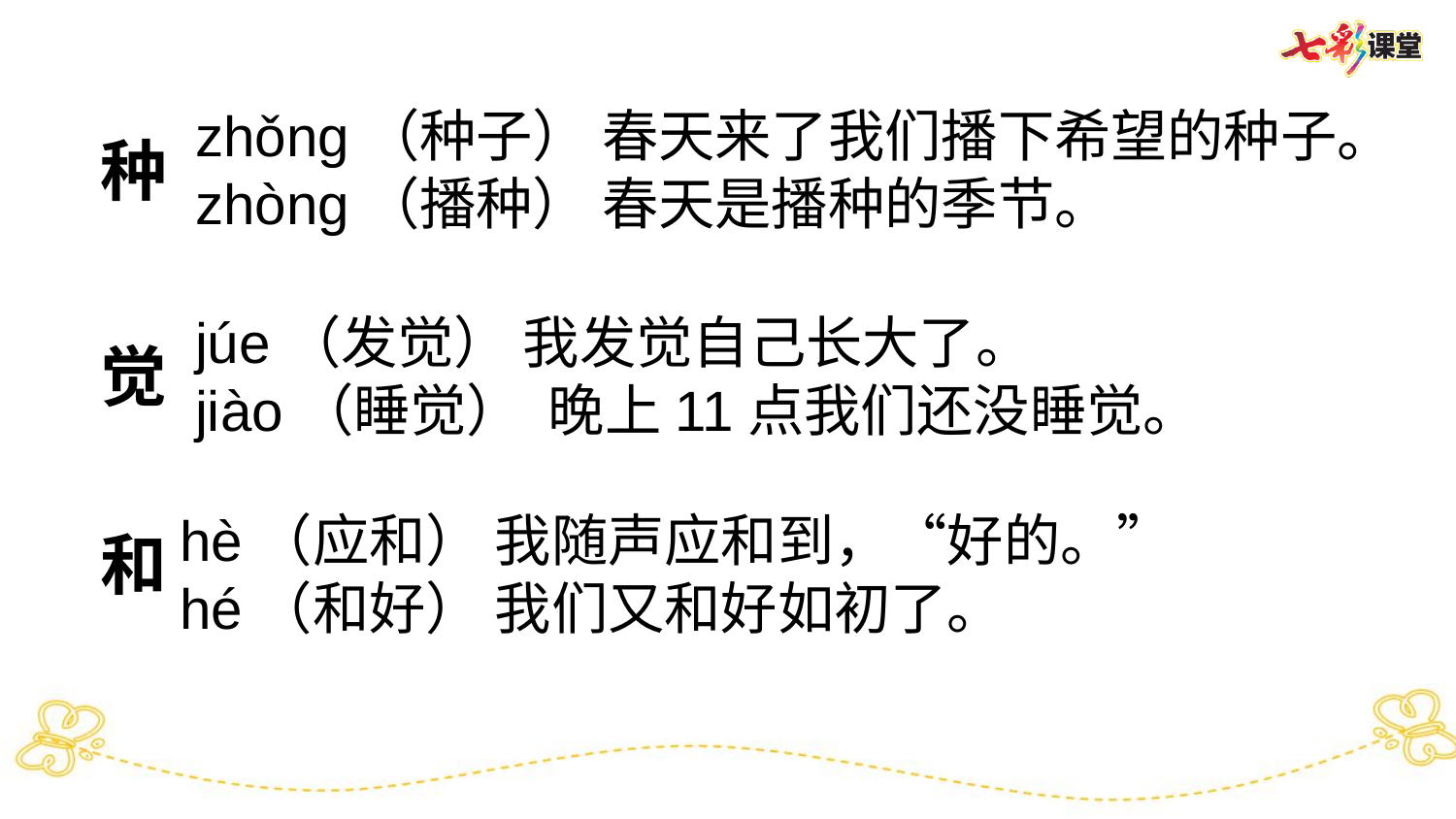

zhǒng（种子） 春天来了我们播下希望的种子。
zhòng（播种） 春天是播种的季节。
种
júe（发觉） 我发觉自己长大了。
jiào（睡觉）  晚上11点我们还没睡觉。
觉
hè（应和） 我随声应和到，“好的。”
hé（和好） 我们又和好如初了。
和